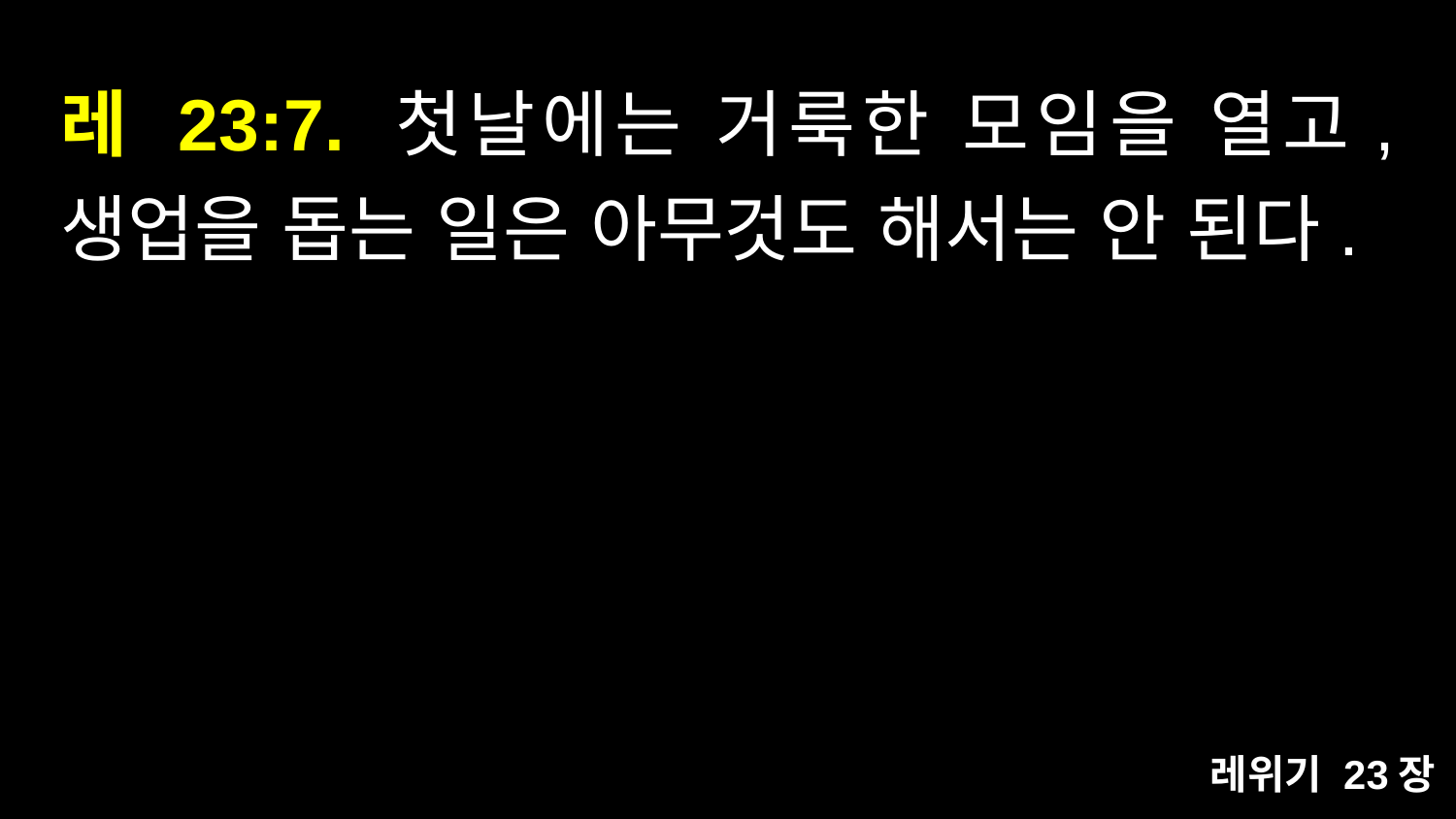

# 레 23:7. 첫날에는 거룩한 모임을 열고, 생업을 돕는 일은 아무것도 해서는 안 된다.
레위기 23장